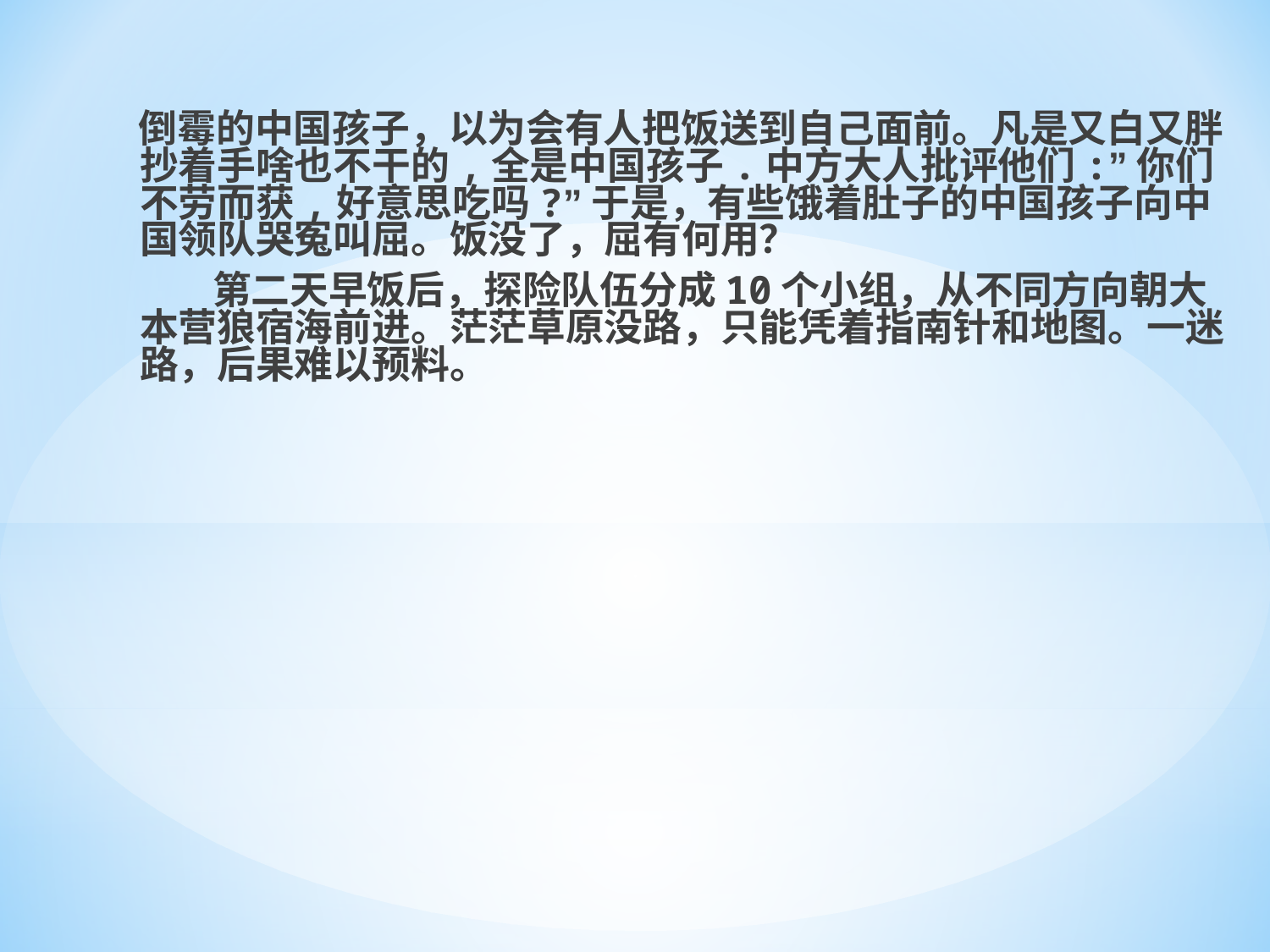

倒霉的中国孩子，以为会有人把饭送到自己面前。凡是又白又胖抄着手啥也不干的,全是中国孩子.中方大人批评他们:”你们不劳而获,好意思吃吗?”于是，有些饿着肚子的中国孩子向中国领队哭冤叫屈。饭没了，屈有何用？
          第二天早饭后，探险队伍分成10个小组，从不同方向朝大本营狼宿海前进。茫茫草原没路，只能凭着指南针和地图。一迷路，后果难以预料。